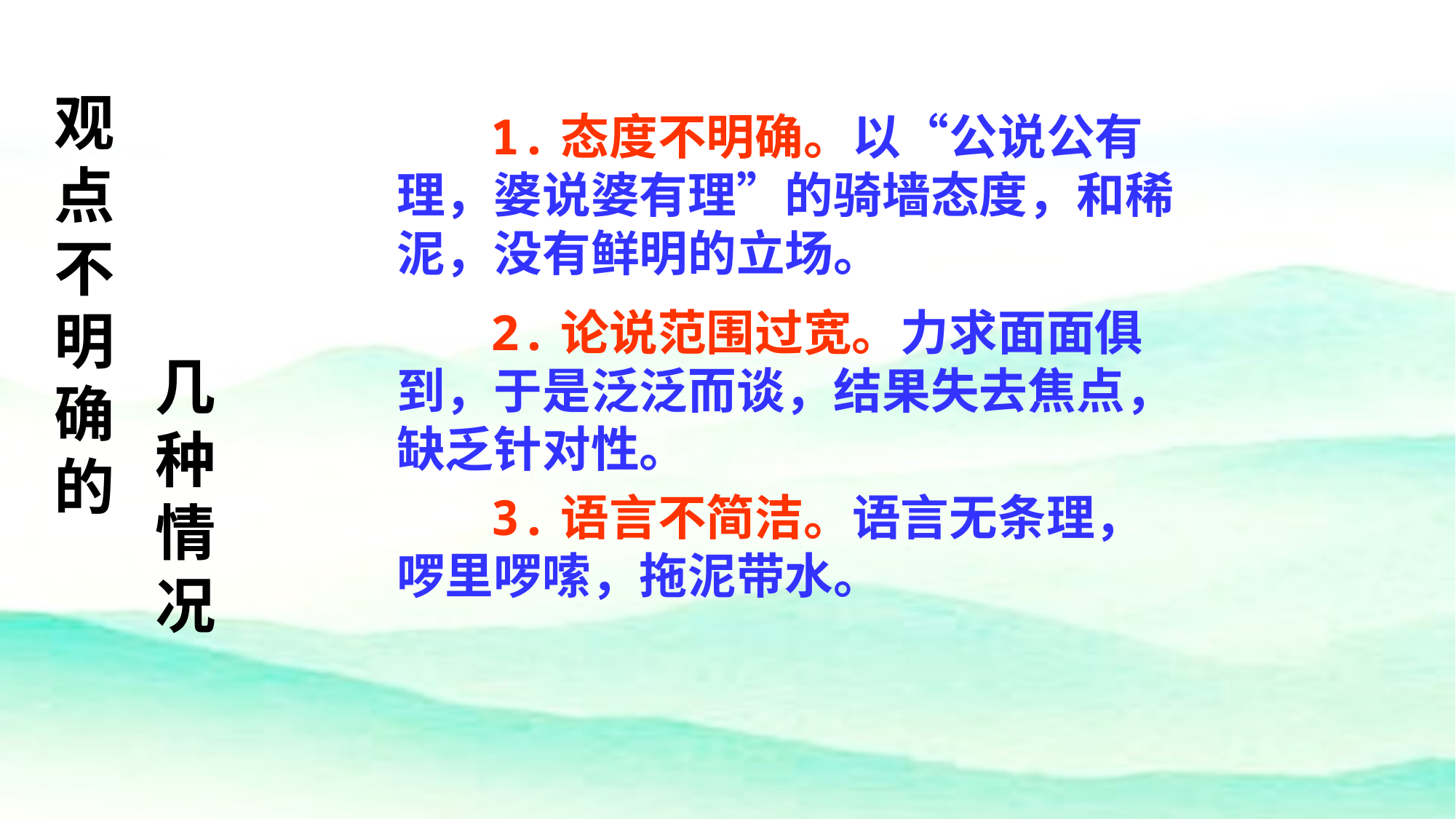

观点不明确的
       1.态度不明确。以“公说公有理，婆说婆有理”的骑墙态度，和稀泥，没有鲜明的立场。
       2.论说范围过宽。力求面面俱到，于是泛泛而谈，结果失去焦点，缺乏针对性。
几种情况
       3.语言不简洁。语言无条理，啰里啰嗦，拖泥带水。